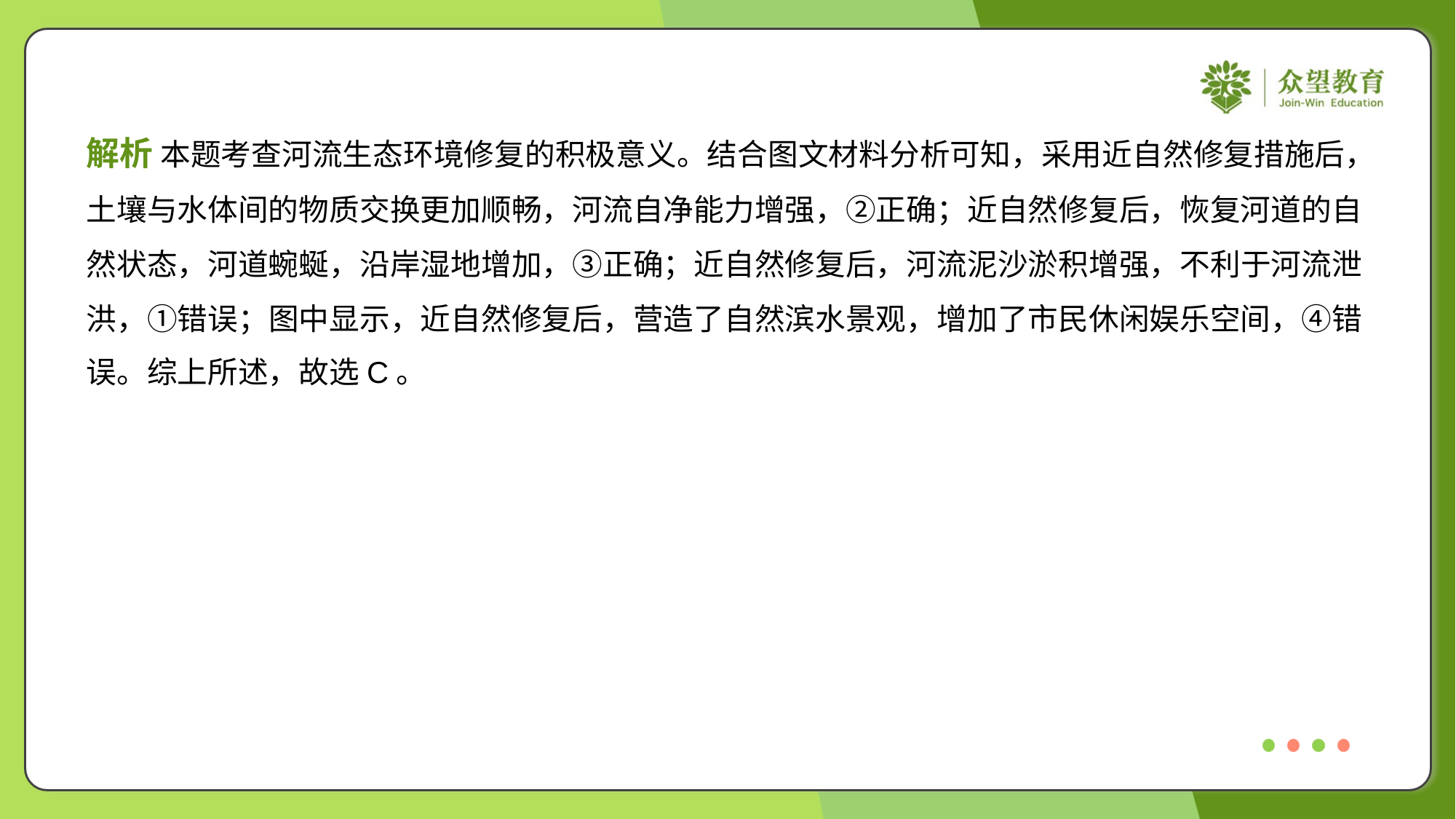

解析 本题考查河流生态环境修复的积极意义。结合图文材料分析可知，采用近自然修复措施后，
土壤与水体间的物质交换更加顺畅，河流自净能力增强，②正确；近自然修复后，恢复河道的自
然状态，河道蜿蜒，沿岸湿地增加，③正确；近自然修复后，河流泥沙淤积增强，不利于河流泄
洪，①错误；图中显示，近自然修复后，营造了自然滨水景观，增加了市民休闲娱乐空间，④错
误。综上所述，故选C。